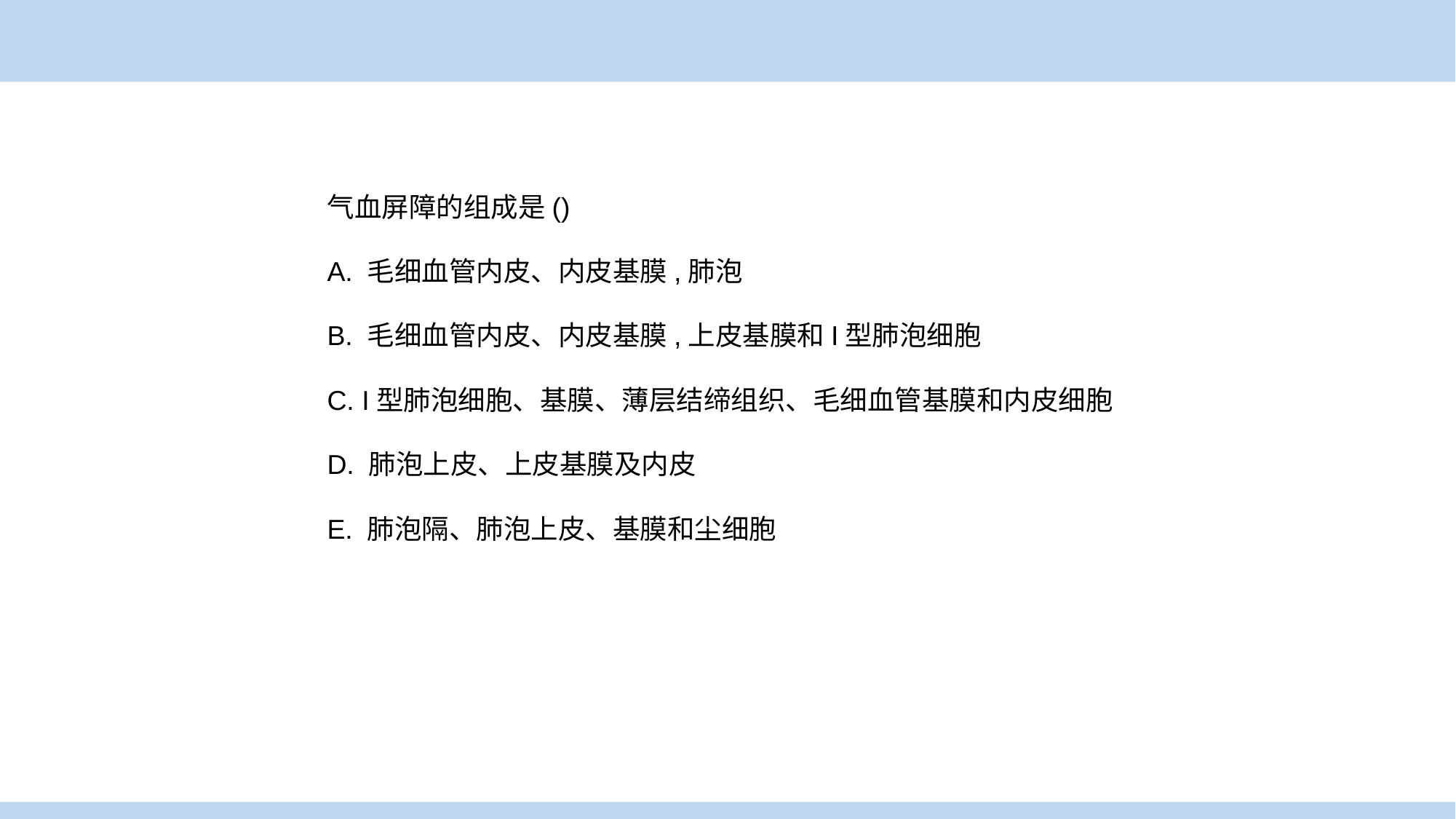

气血屏障的组成是()
A. 毛细血管内皮、内皮基膜,肺泡
B. 毛细血管内皮、内皮基膜,上皮基膜和I型肺泡细胞
C. I型肺泡细胞、基膜、薄层结缔组织、毛细血管基膜和内皮细胞
D. 肺泡上皮、上皮基膜及内皮
E. 肺泡隔、肺泡上皮、基膜和尘细胞